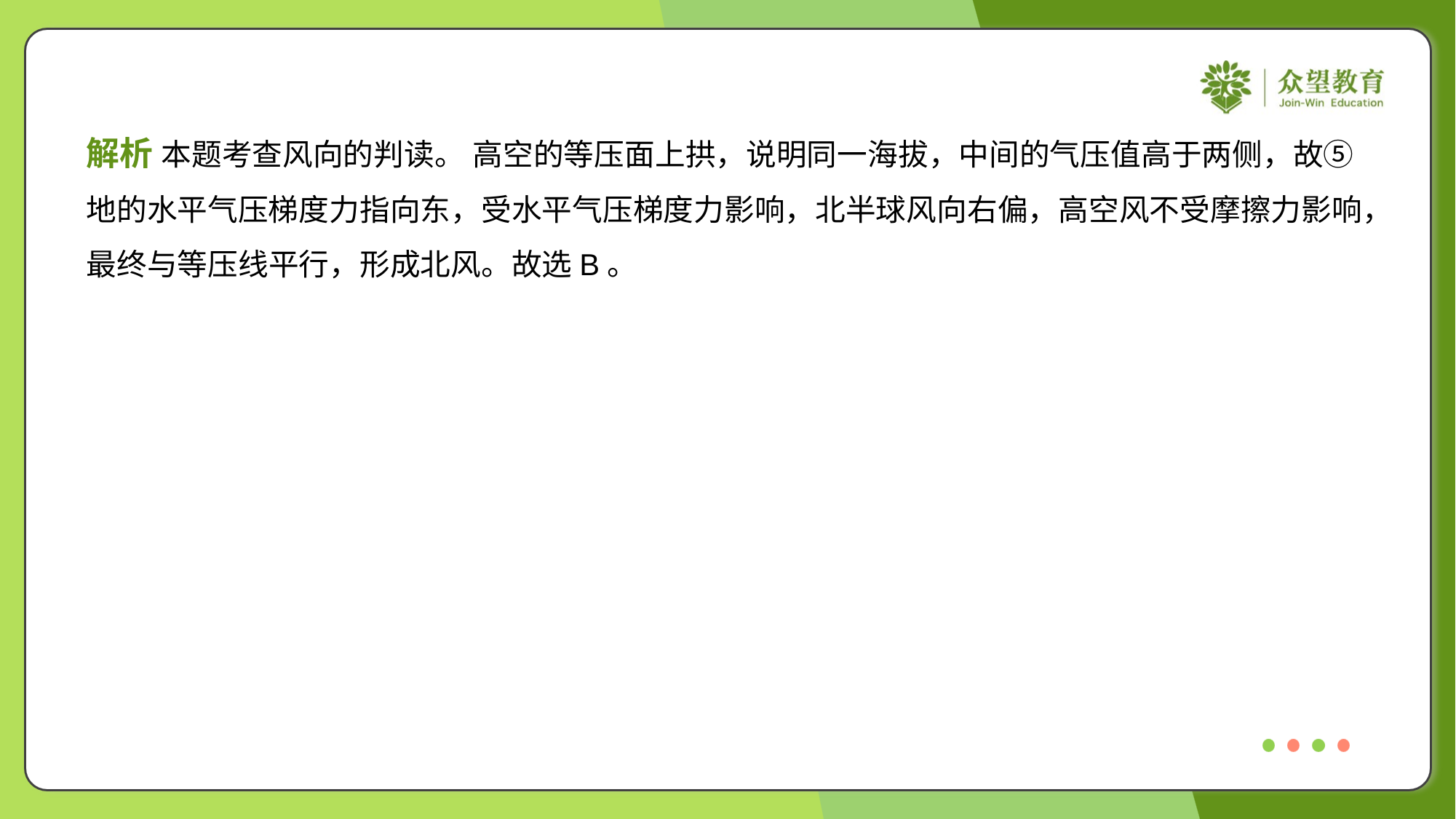

解析 本题考查风向的判读。 高空的等压面上拱，说明同一海拔，中间的气压值高于两侧，故⑤
地的水平气压梯度力指向东，受水平气压梯度力影响，北半球风向右偏，高空风不受摩擦力影响，
最终与等压线平行，形成北风。故选B。